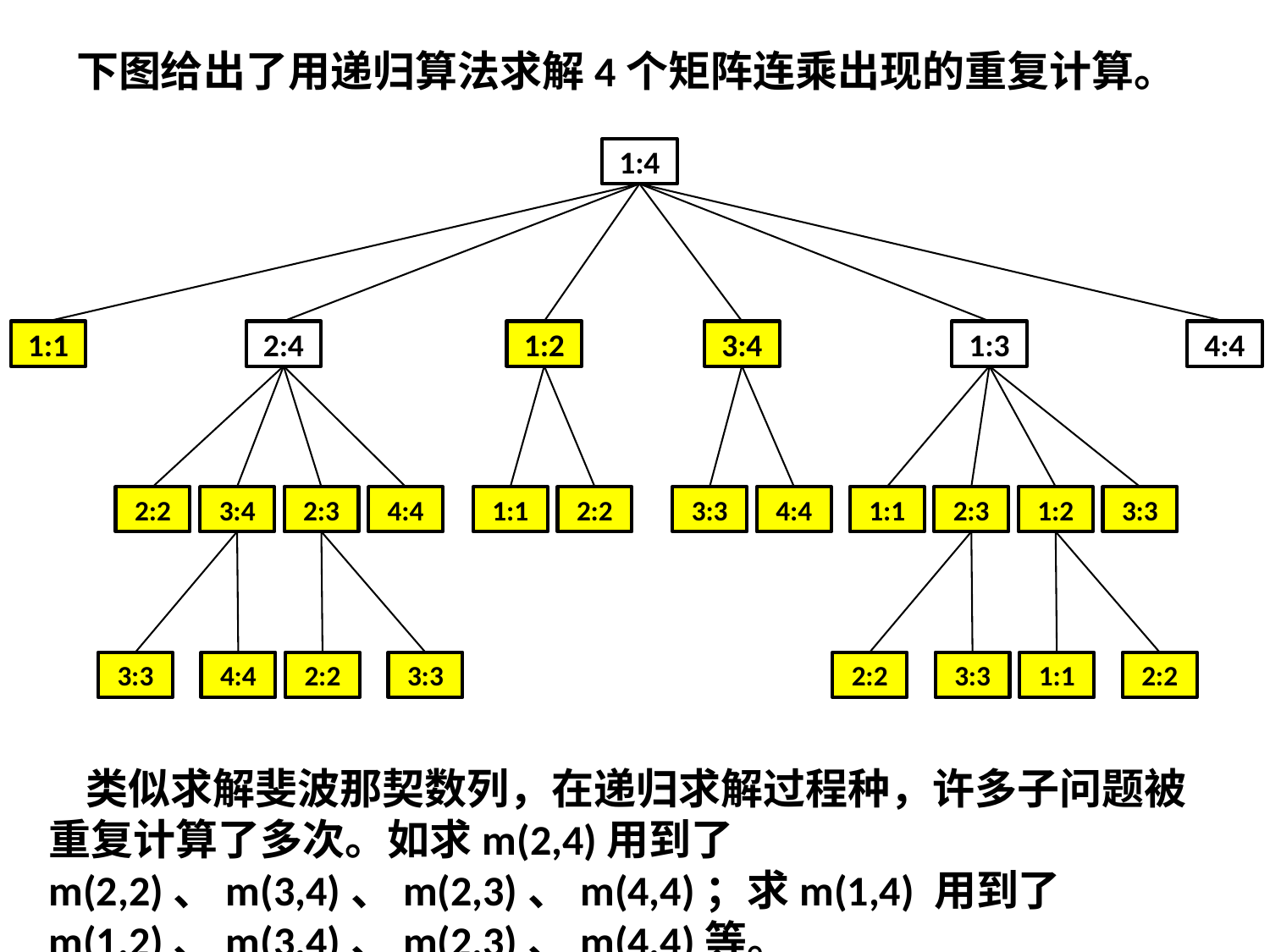

下图给出了用递归算法求解4个矩阵连乘出现的重复计算。
1:4
1:2
3:4
2:4
1:3
4:4
1:1
1:1
2:3
1:1
2:2
3:3
4:4
1:2
3:3
2:2
3:4
2:3
4:4
2:2
2:2
3:3
3:3
1:1
3:3
4:4
2:2
类似求解斐波那契数列，在递归求解过程种，许多子问题被重复计算了多次。如求m(2,4)用到了m(2,2)、m(3,4)、m(2,3)、m(4,4)；求m(1,4) 用到了m(1,2)、m(3,4)、m(2,3)、m(4,4)等。